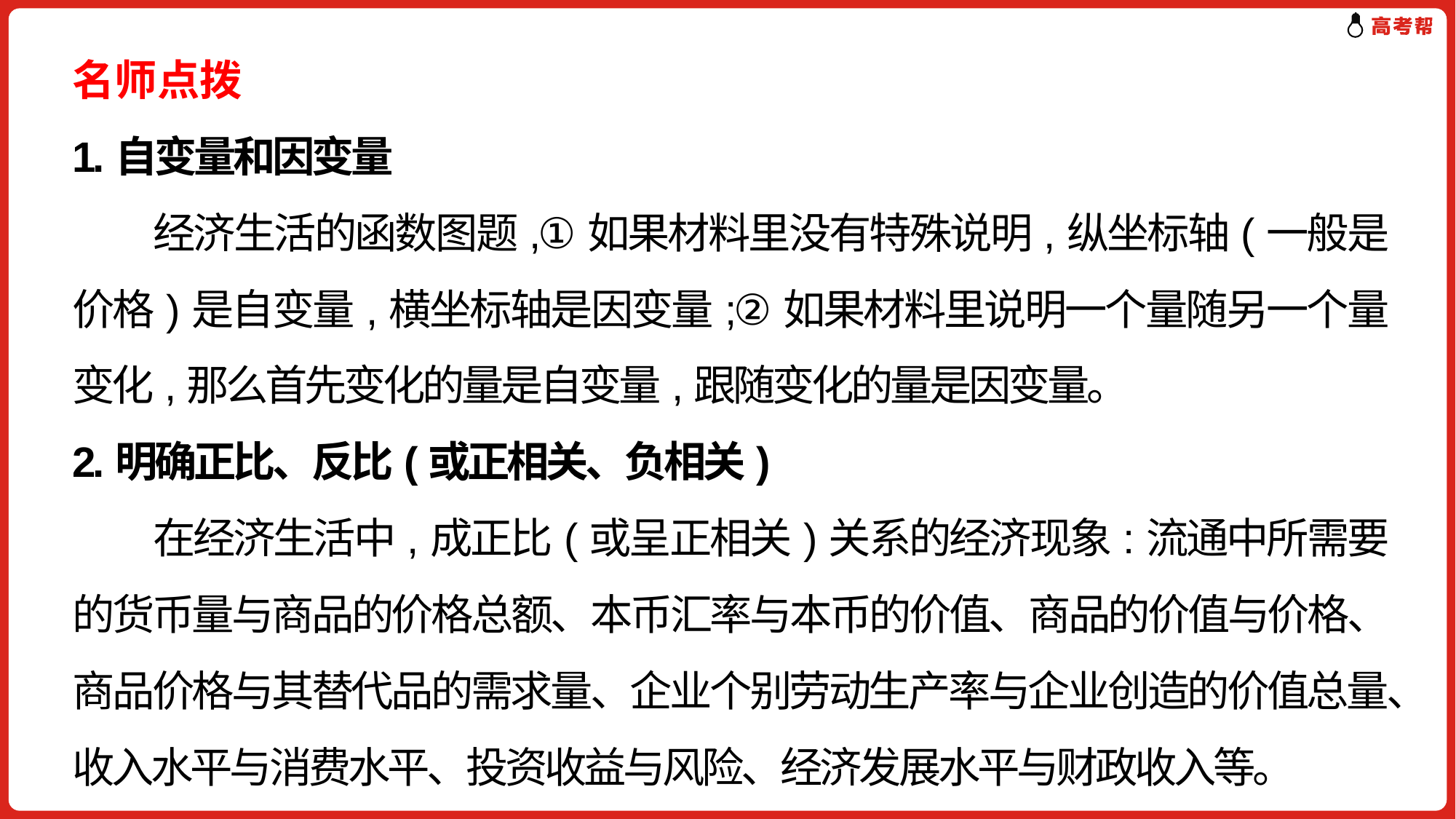

名师点拨
1.自变量和因变量
　　经济生活的函数图题,①如果材料里没有特殊说明,纵坐标轴(一般是价格)是自变量,横坐标轴是因变量;②如果材料里说明一个量随另一个量变化,那么首先变化的量是自变量,跟随变化的量是因变量。
2.明确正比、反比(或正相关、负相关)
　　在经济生活中,成正比(或呈正相关)关系的经济现象:流通中所需要的货币量与商品的价格总额、本币汇率与本币的价值、商品的价值与价格、商品价格与其替代品的需求量、企业个别劳动生产率与企业创造的价值总量、收入水平与消费水平、投资收益与风险、经济发展水平与财政收入等。